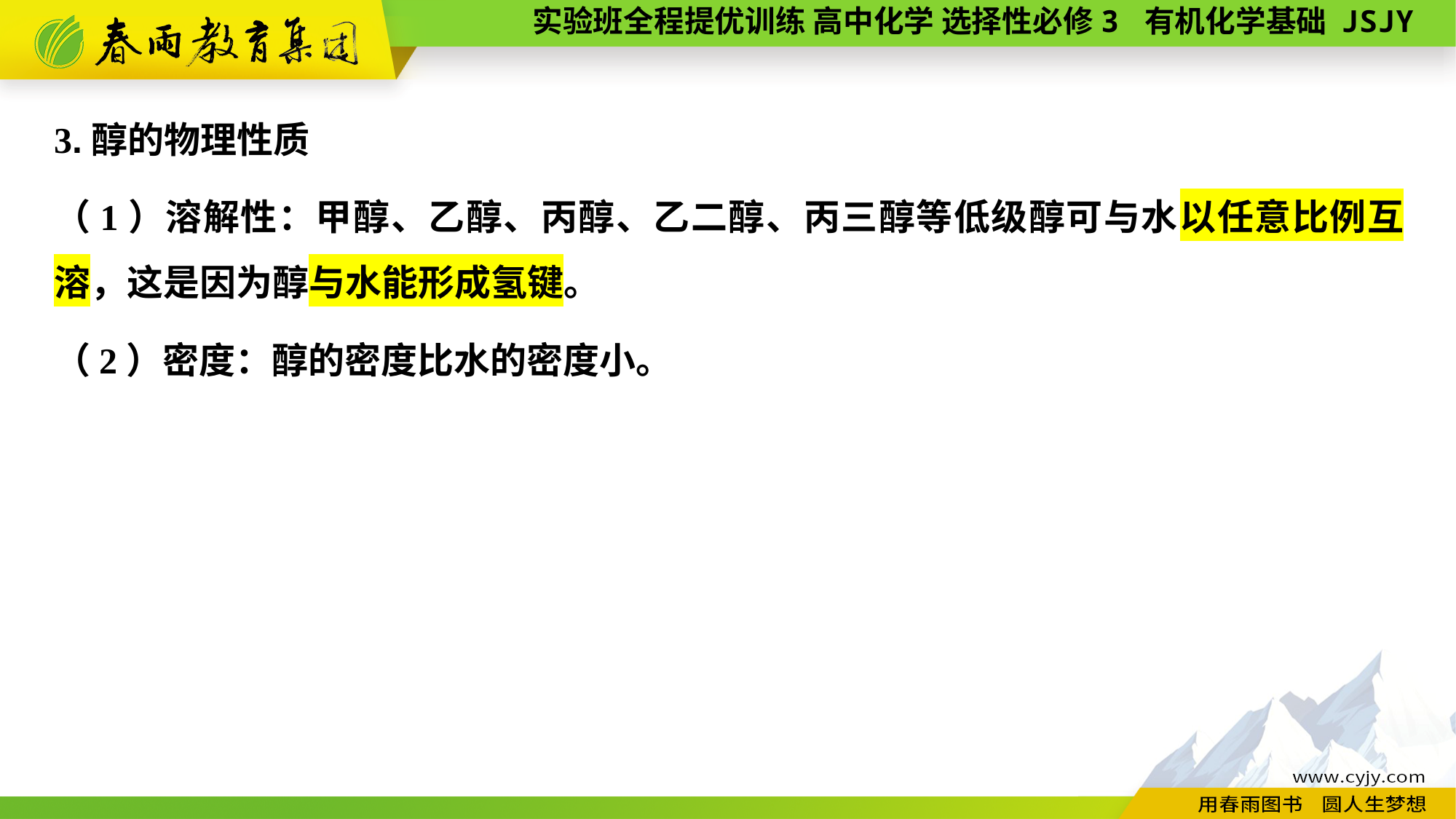

3.醇的物理性质
（1）溶解性：甲醇、乙醇、丙醇、乙二醇、丙三醇等低级醇可与水以任意比例互溶，这是因为醇与水能形成氢键。
（2）密度：醇的密度比水的密度小。